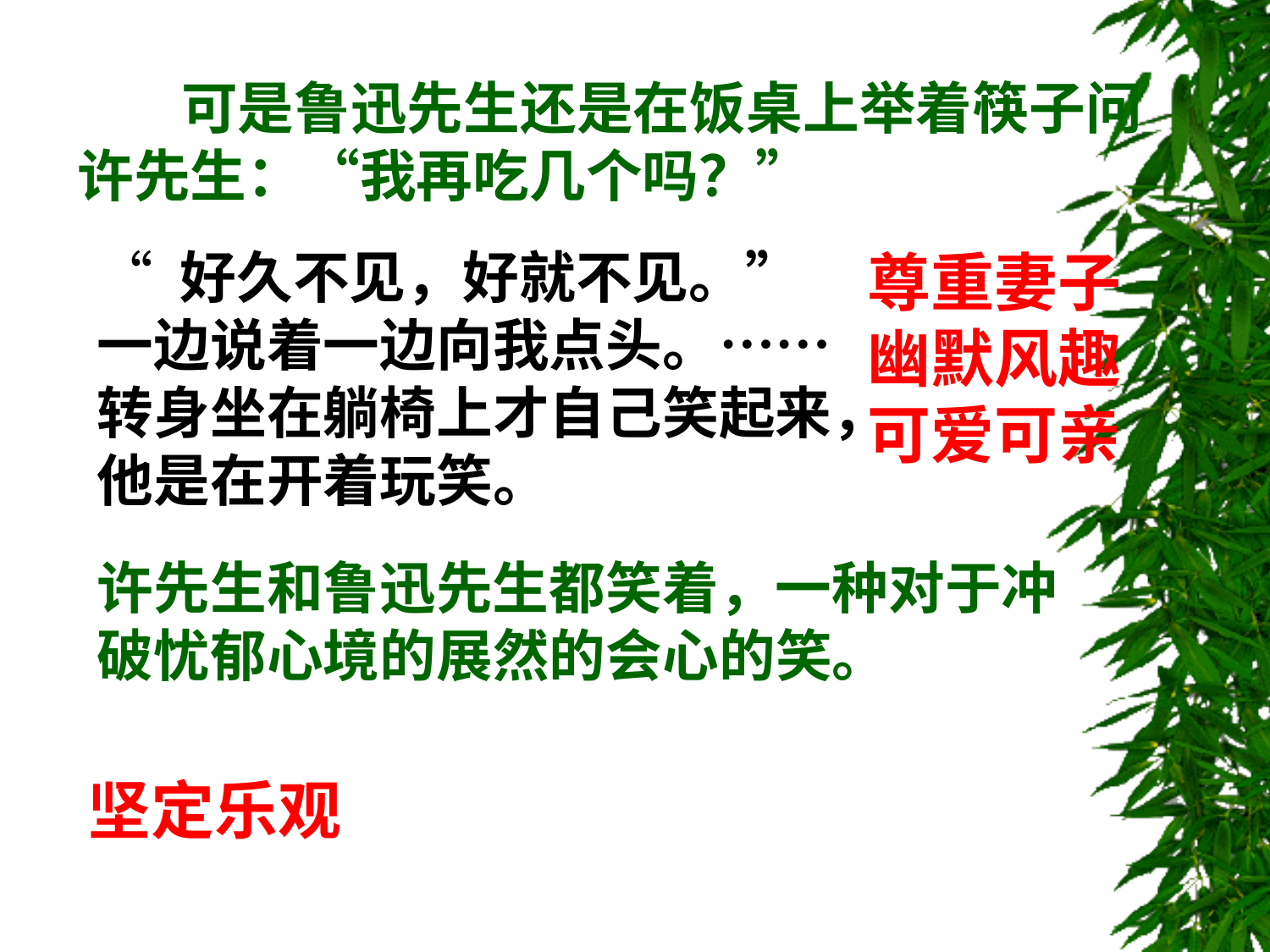

可是鲁迅先生还是在饭桌上举着筷子问许先生：“我再吃几个吗？”
“ 好久不见，好就不见。”一边说着一边向我点头。……转身坐在躺椅上才自己笑起来，他是在开着玩笑。
尊重妻子幽默风趣可爱可亲
许先生和鲁迅先生都笑着，一种对于冲破忧郁心境的展然的会心的笑。

坚定乐观